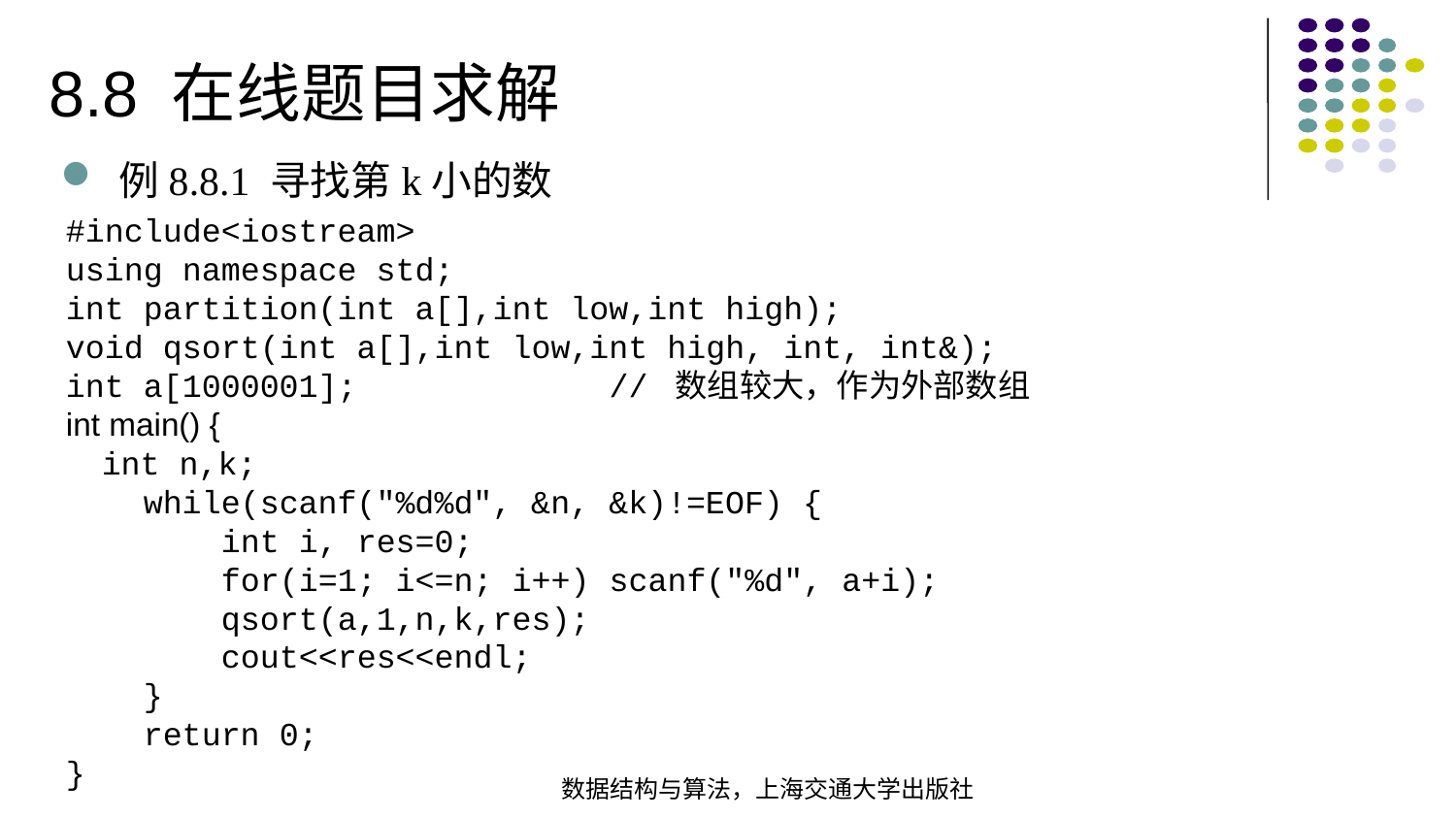

8.8 在线题目求解
例8.8.1 寻找第k小的数
#include<iostream>using namespace std;int partition(int a[],int low,int high);void qsort(int a[],int low,int high, int, int&);int a[1000001];             // 数组较大，作为外部数组int main() {    int n,k;    while(scanf("%d%d", &n, &k)!=EOF) {        int i, res=0;        for(i=1; i<=n; i++) scanf("%d", a+i);        qsort(a,1,n,k,res);        cout<<res<<endl;    }    return 0;
}